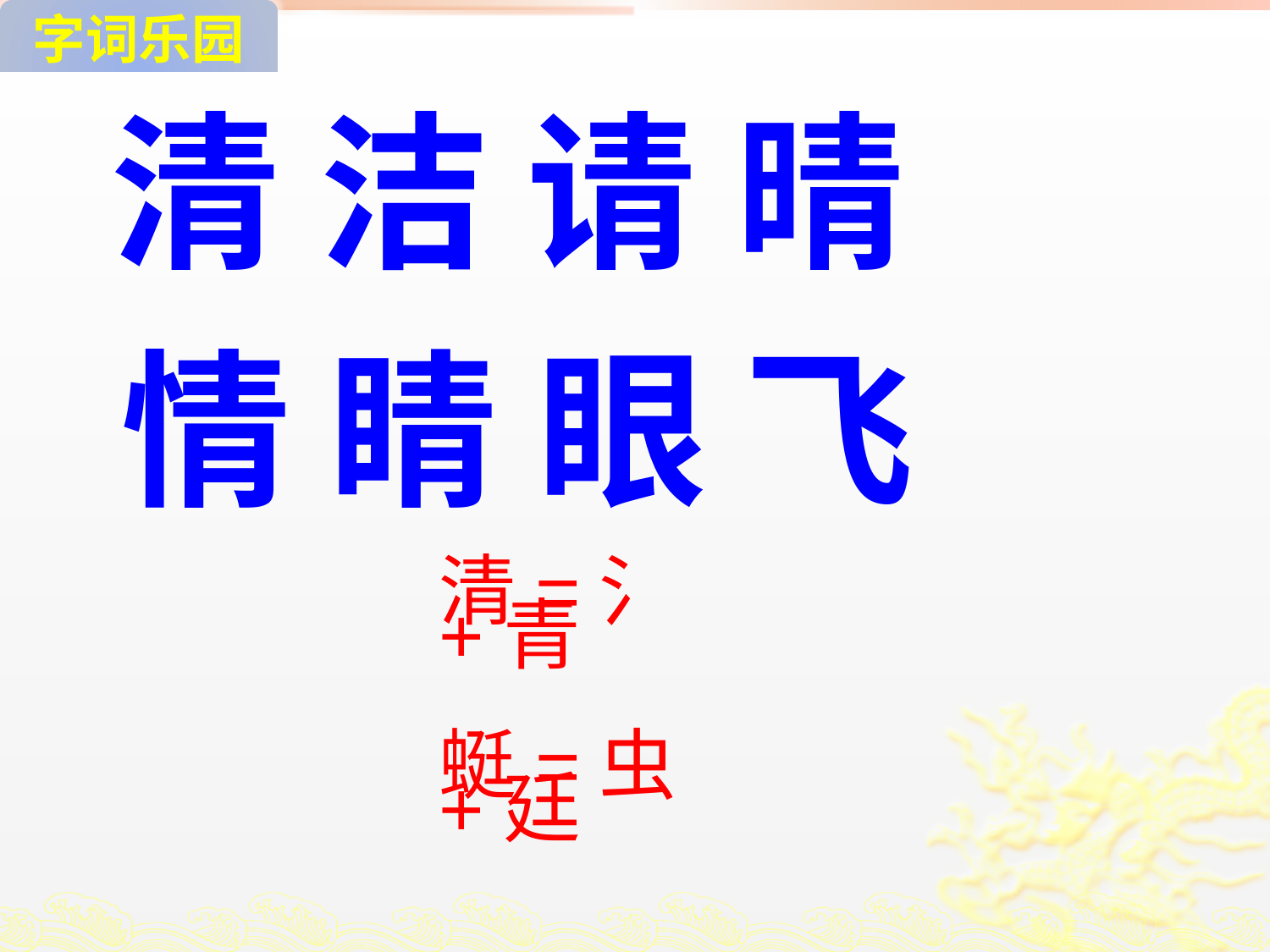

字词乐园
清 洁 请 晴
情 睛 眼 飞
清=氵+青

蜓=虫+廷

蚊=虫+文